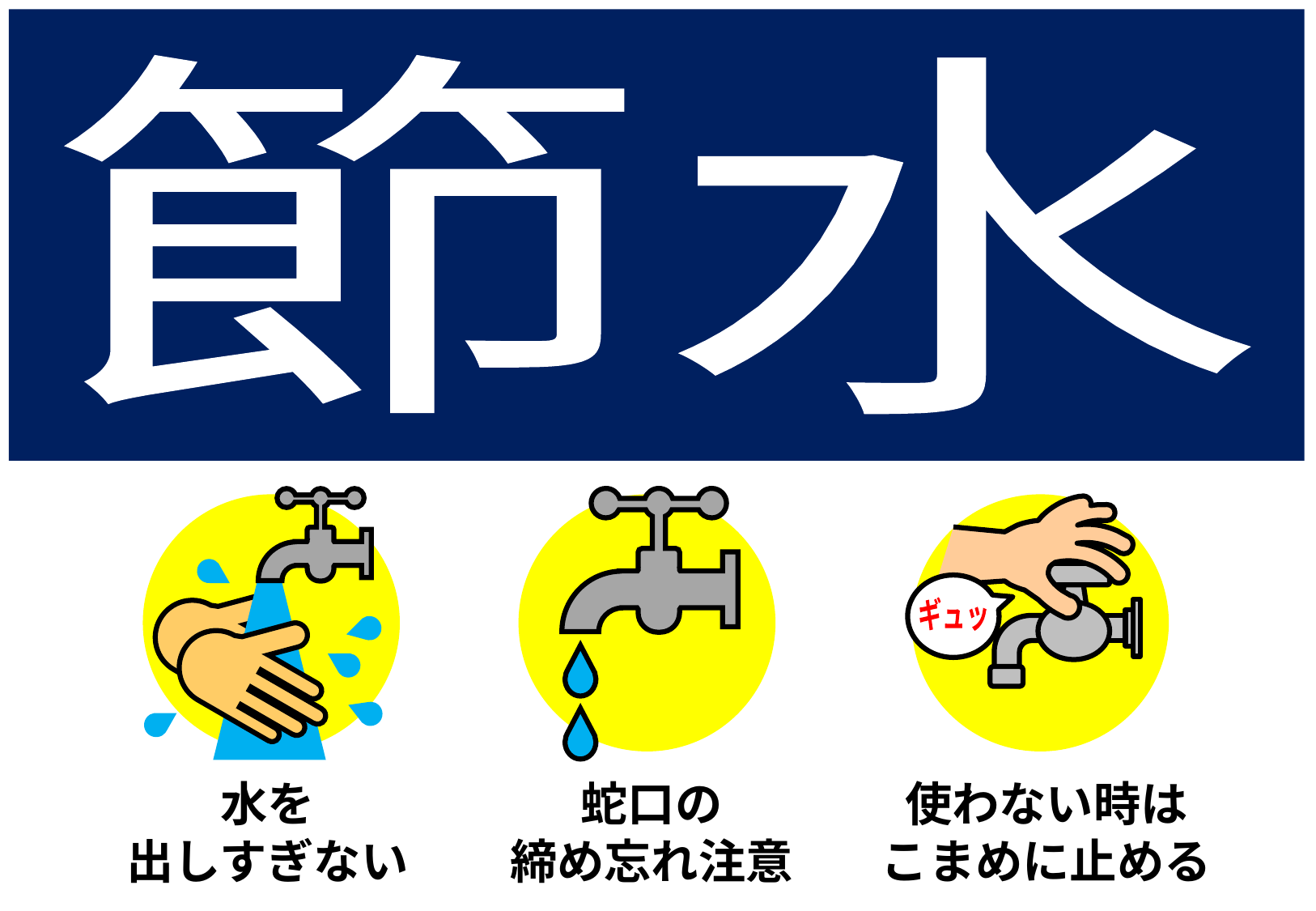

節水

ギュッ
水を
出しすぎない
蛇口の
締め忘れ注意
使わない時は
こまめに止める